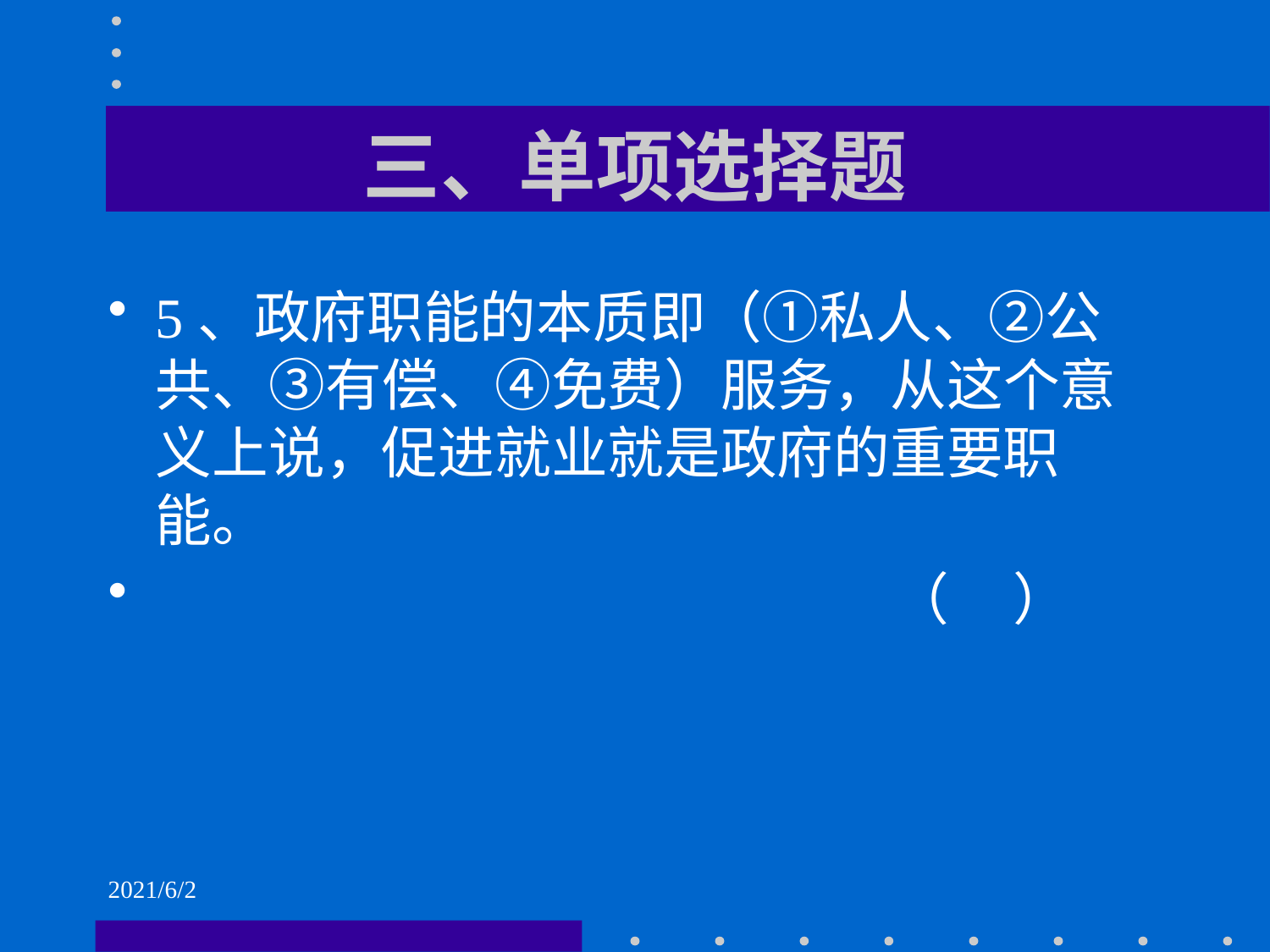

# 三、单项选择题
5、政府职能的本质即（①私人、②公共、③有偿、④免费）服务，从这个意义上说，促进就业就是政府的重要职能。
                                                         （     ）
2021/6/2